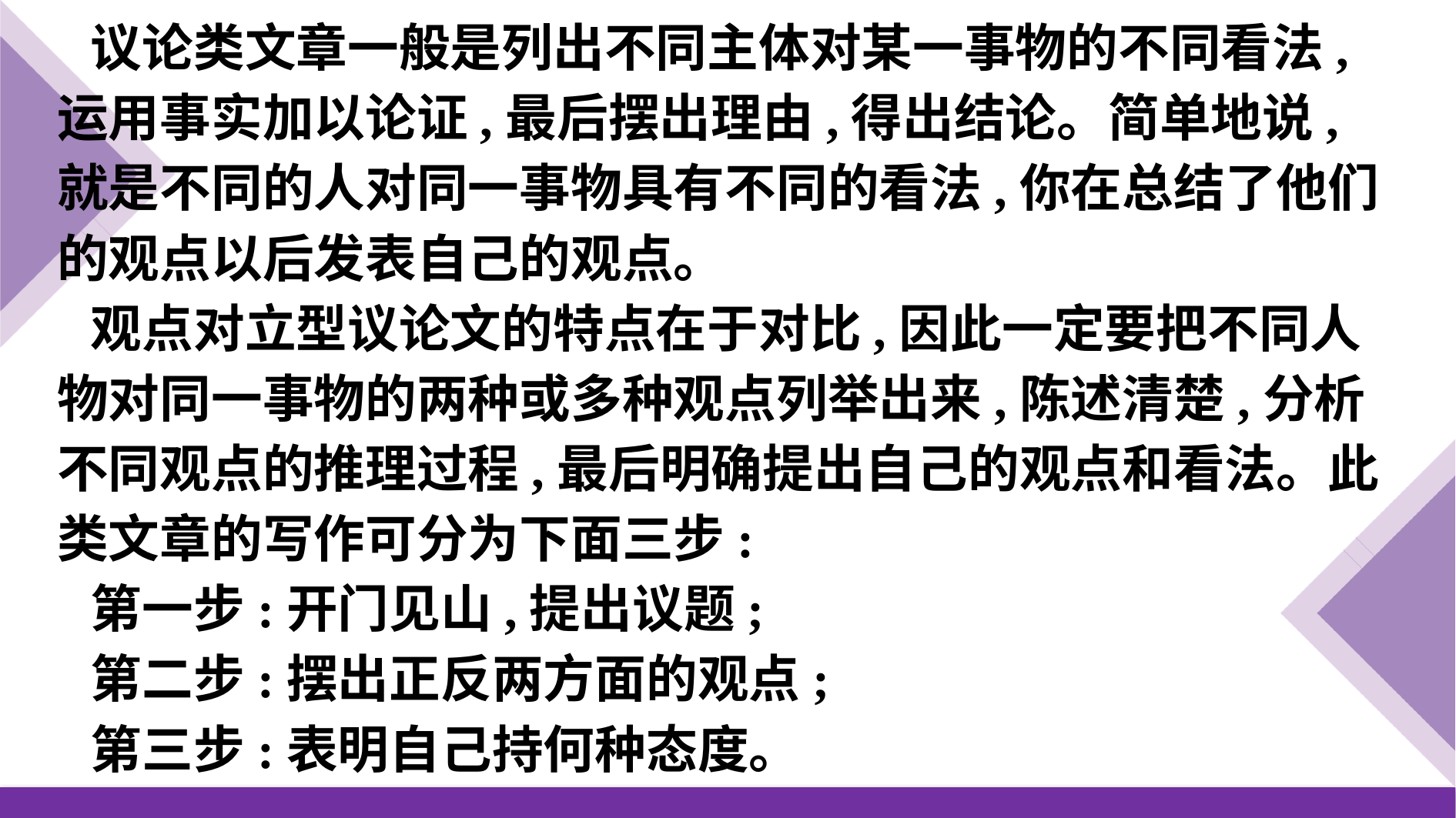

议论类文章一般是列出不同主体对某一事物的不同看法,运用事实加以论证,最后摆出理由,得出结论。简单地说,就是不同的人对同一事物具有不同的看法,你在总结了他们的观点以后发表自己的观点。
观点对立型议论文的特点在于对比,因此一定要把不同人物对同一事物的两种或多种观点列举出来,陈述清楚,分析不同观点的推理过程,最后明确提出自己的观点和看法。此类文章的写作可分为下面三步:
第一步:开门见山,提出议题;
第二步:摆出正反两方面的观点;
第三步:表明自己持何种态度。